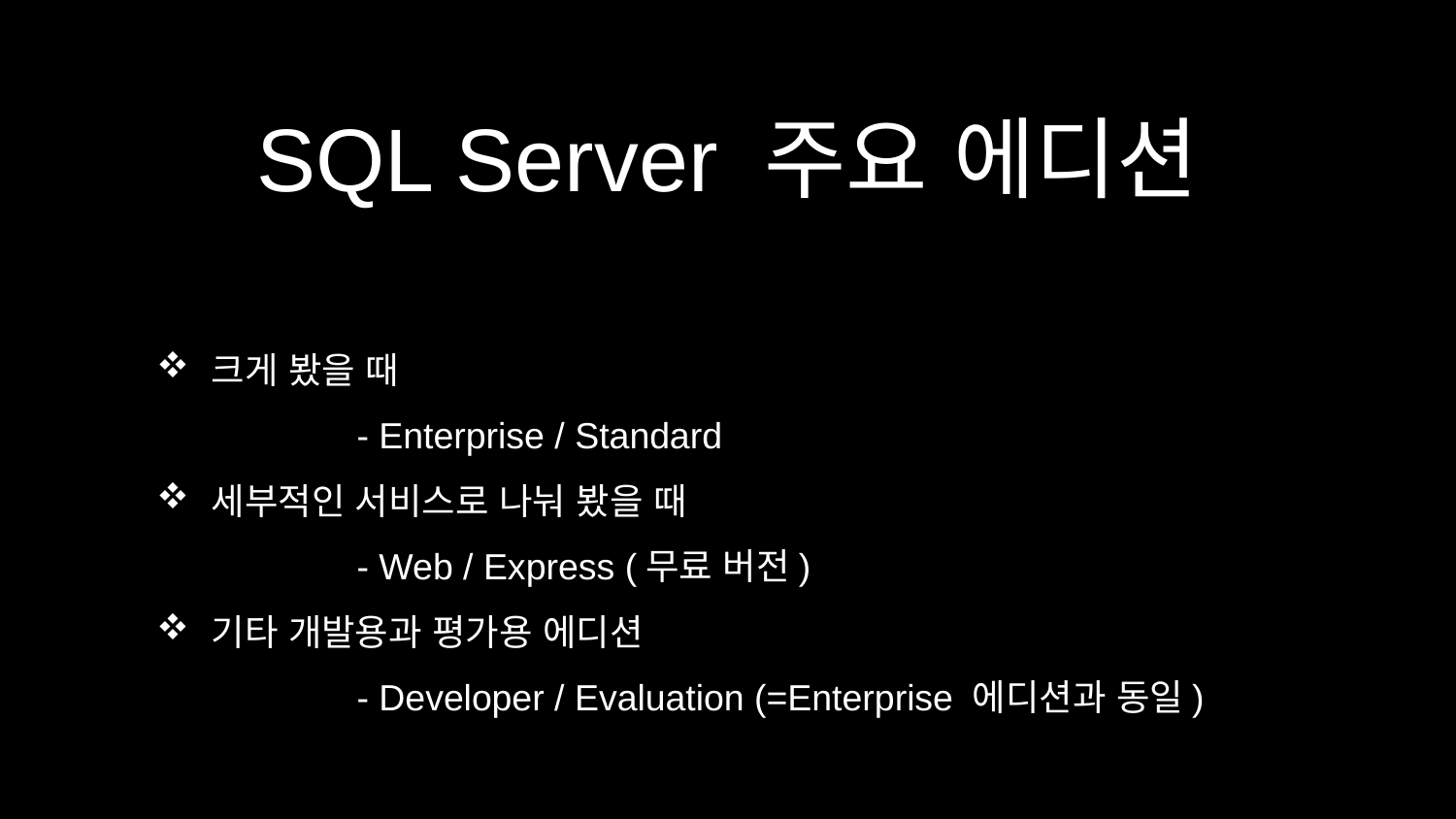

# SQL Server 주요 에디션
크게 봤을 때
	- Enterprise / Standard
세부적인 서비스로 나눠 봤을 때
	- Web / Express (무료 버전)
기타 개발용과 평가용 에디션
	- Developer / Evaluation (=Enterprise 에디션과 동일)